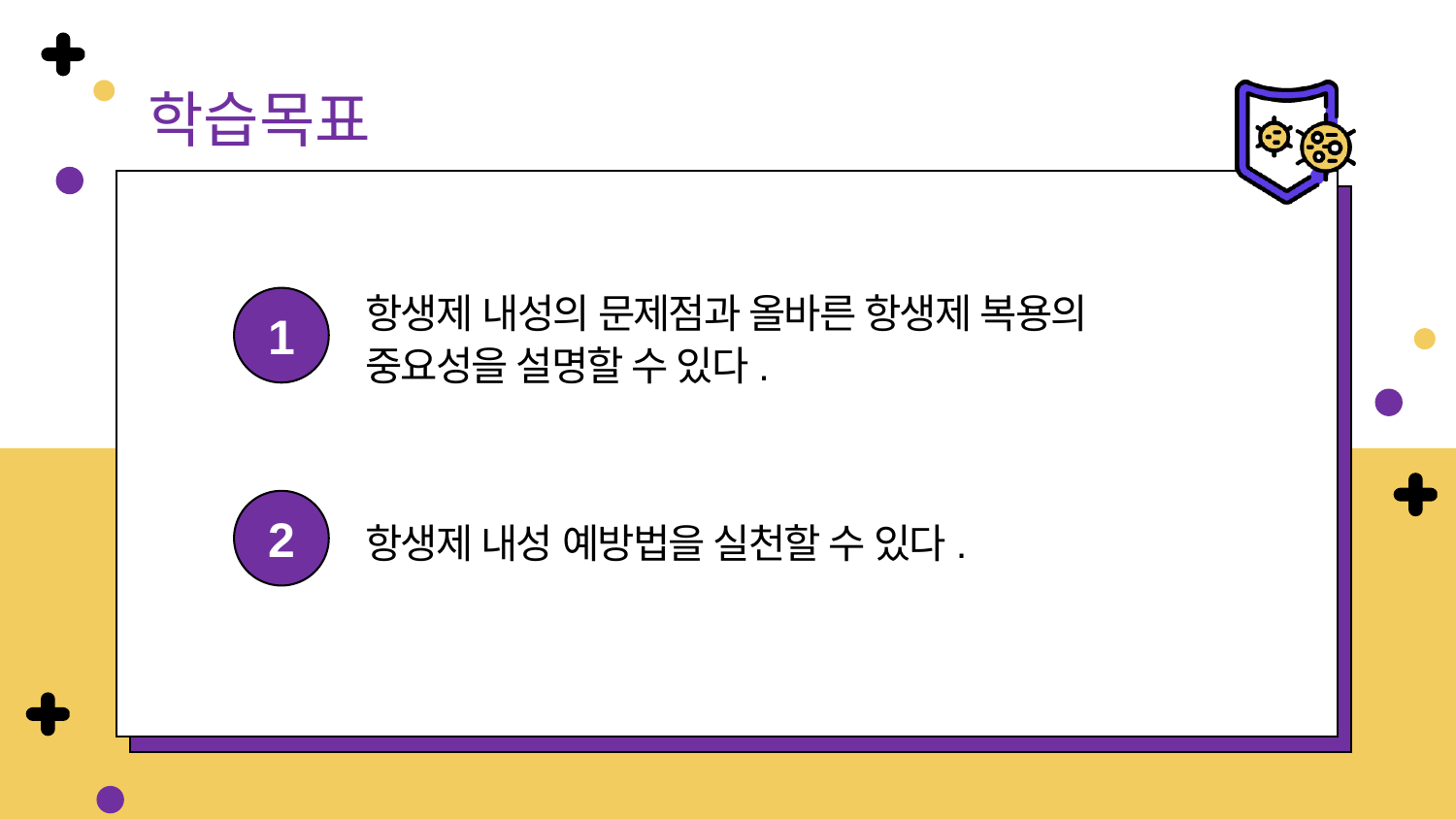

학습목표
항생제 내성의 문제점과 올바른 항생제 복용의 중요성을 설명할 수 있다.
1
2
항생제 내성 예방법을 실천할 수 있다.